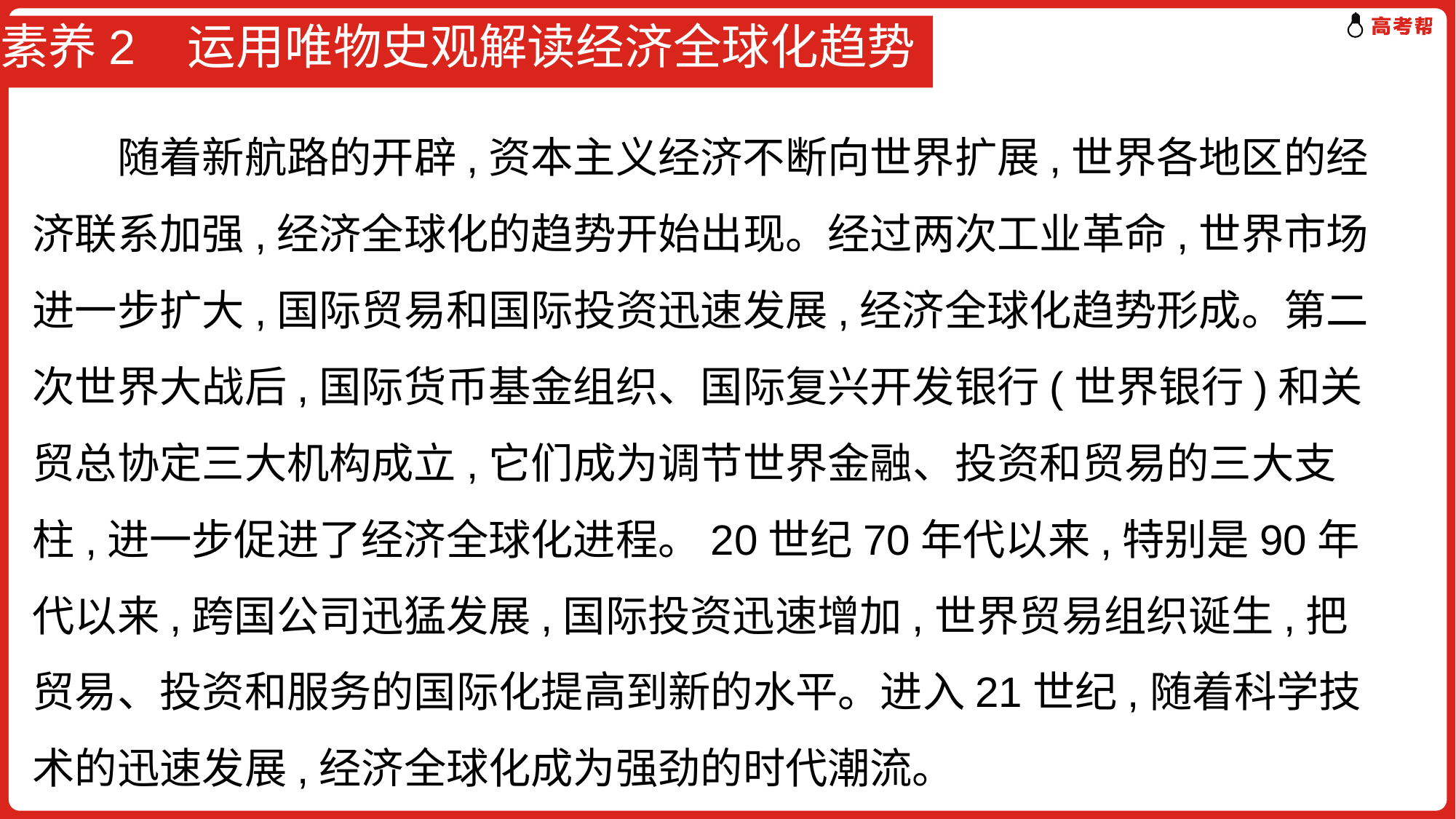

# 素养2   运用唯物史观解读经济全球化趋势
　　随着新航路的开辟,资本主义经济不断向世界扩展,世界各地区的经济联系加强,经济全球化的趋势开始出现。经过两次工业革命,世界市场进一步扩大,国际贸易和国际投资迅速发展,经济全球化趋势形成。第二次世界大战后,国际货币基金组织、国际复兴开发银行(世界银行)和关贸总协定三大机构成立,它们成为调节世界金融、投资和贸易的三大支柱,进一步促进了经济全球化进程。20世纪70年代以来,特别是90年代以来,跨国公司迅猛发展,国际投资迅速增加,世界贸易组织诞生,把贸易、投资和服务的国际化提高到新的水平。进入21世纪,随着科学技术的迅速发展,经济全球化成为强劲的时代潮流。